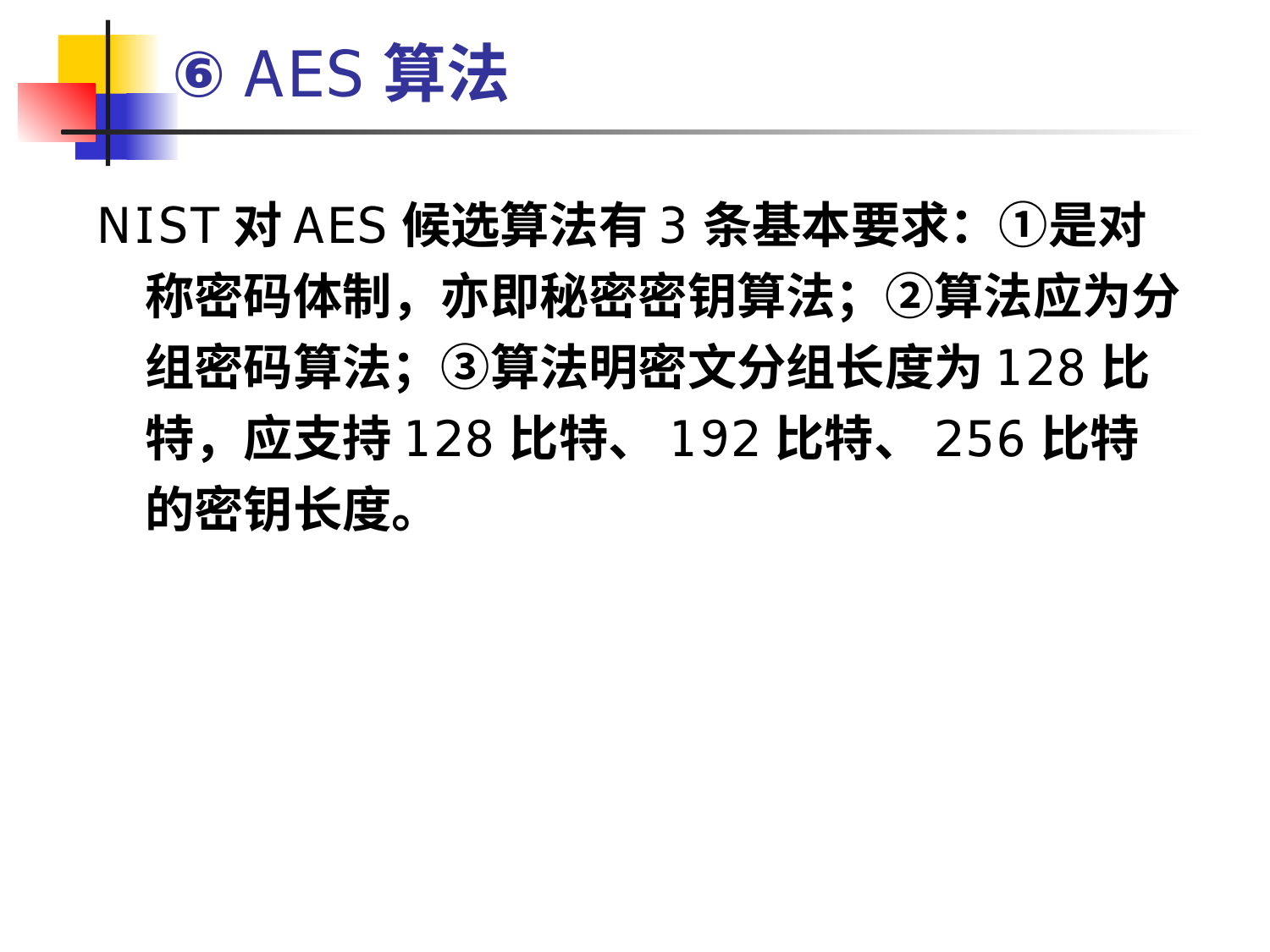

# ⑥ AES算法
NIST对AES候选算法有3条基本要求：①是对称密码体制，亦即秘密密钥算法；②算法应为分组密码算法；③算法明密文分组长度为128比特，应支持128比特、192比特、256比特的密钥长度。

24